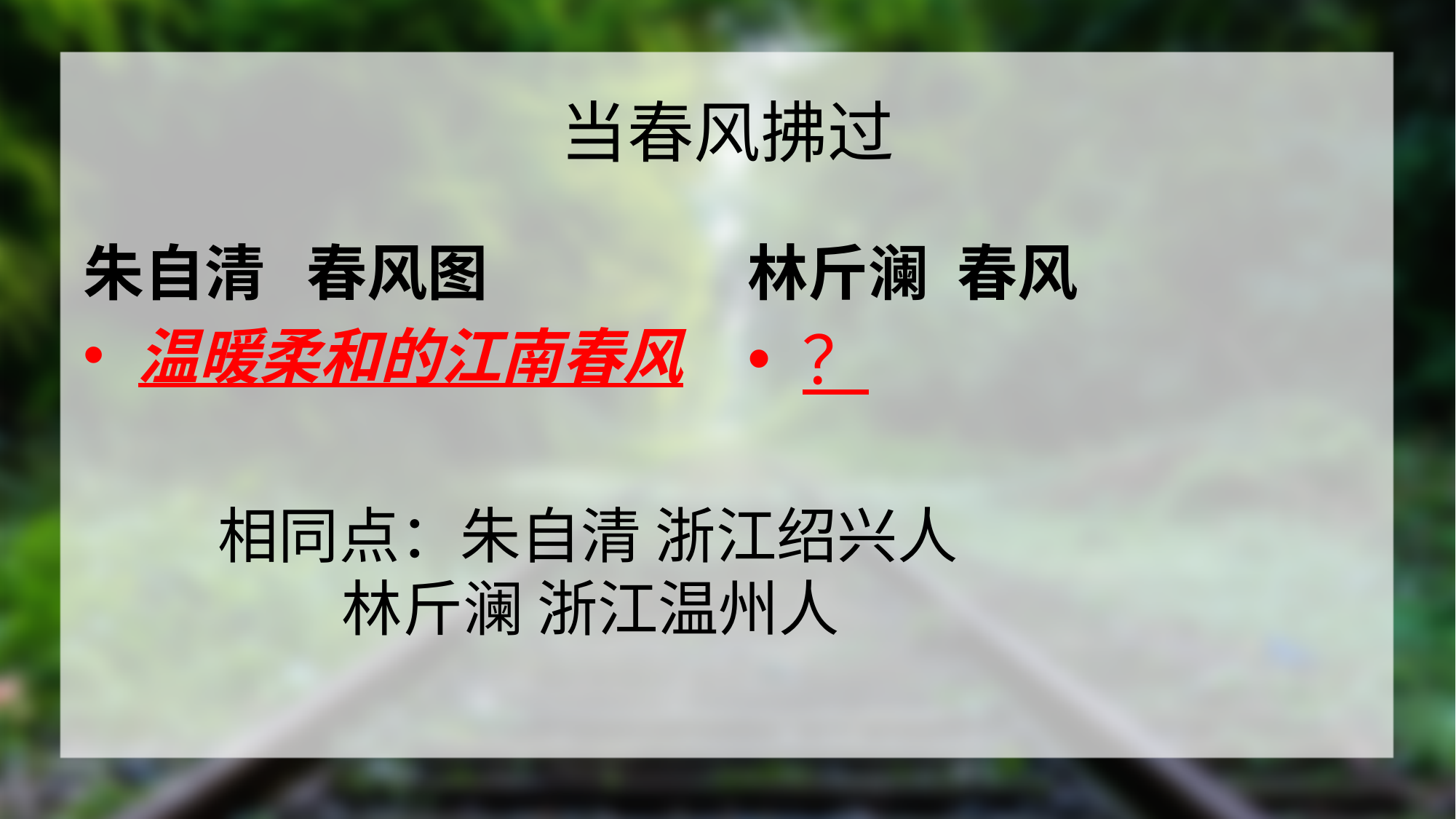

# 当春风拂过
朱自清   春风图
林斤澜  春风
温暖柔和的江南春风
？
相同点：朱自清 浙江绍兴人
        林斤澜 浙江温州人